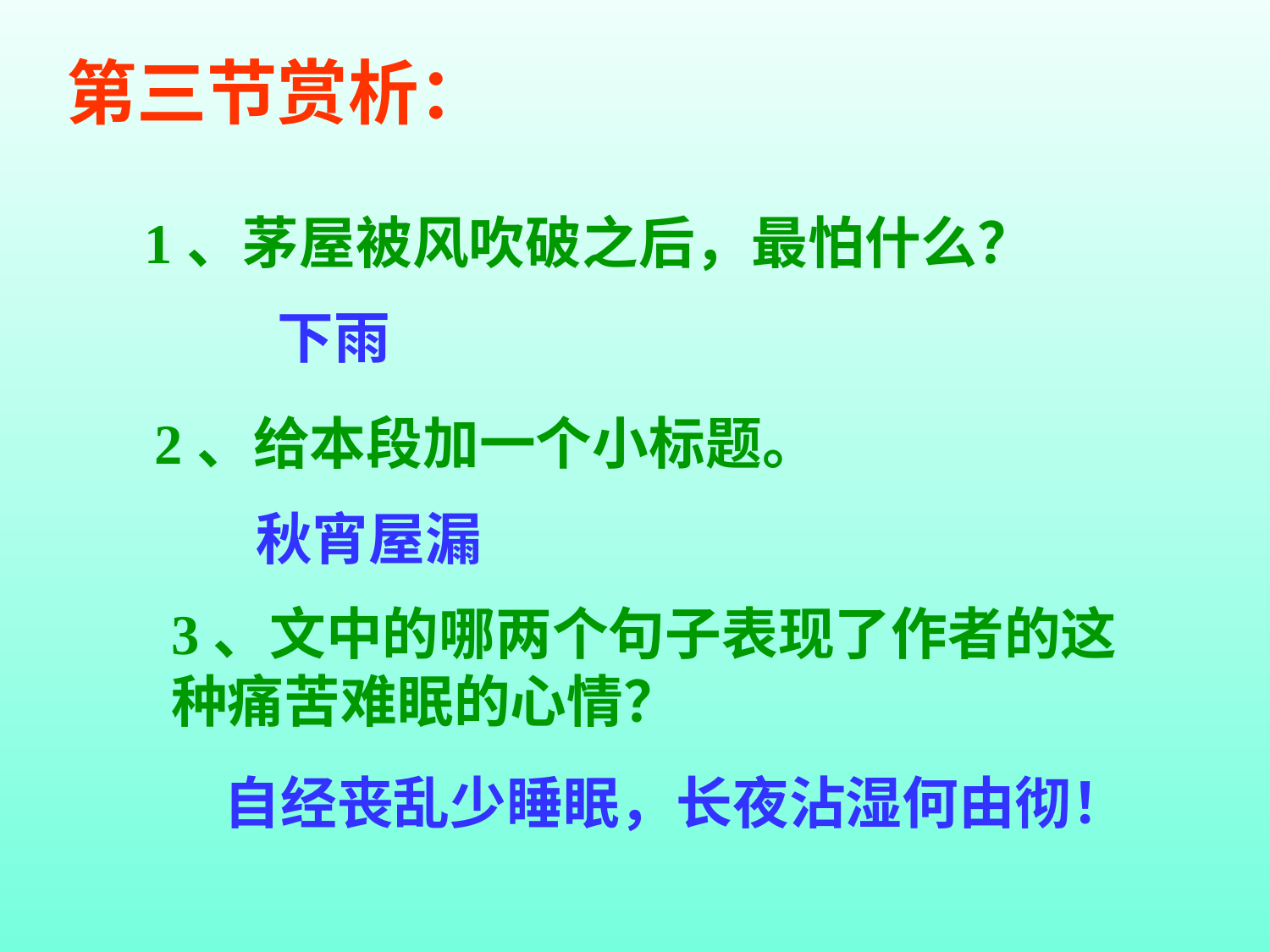

第三节赏析：
 1、茅屋被风吹破之后，最怕什么？
下雨
 2、给本段加一个小标题。
秋宵屋漏
3、文中的哪两个句子表现了作者的这种痛苦难眠的心情？
自经丧乱少睡眠，长夜沾湿何由彻！